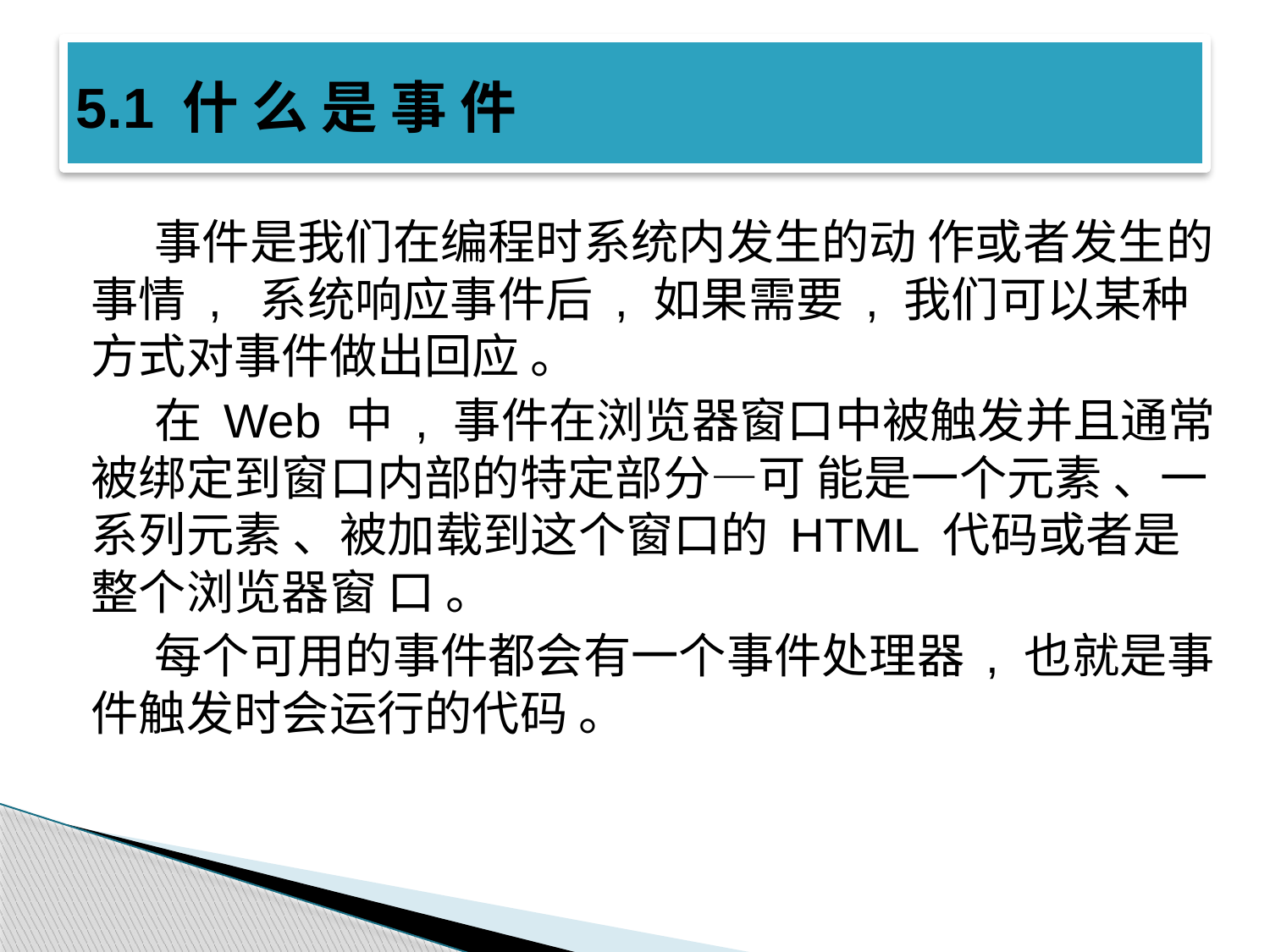

# 5.1 什 么 是 事 件
事件是我们在编程时系统内发生的动 作或者发生的事情 ,  系统响应事件后 , 如果需要 , 我们可以某种方式对事件做出回应 。
在 Web 中 , 事件在浏览器窗口中被触发并且通常被绑定到窗口内部的特定部分—可 能是一个元素 、一系列元素 、被加载到这个窗口的 HTML 代码或者是整个浏览器窗 口 。
每个可用的事件都会有一个事件处理器 , 也就是事件触发时会运行的代码 。